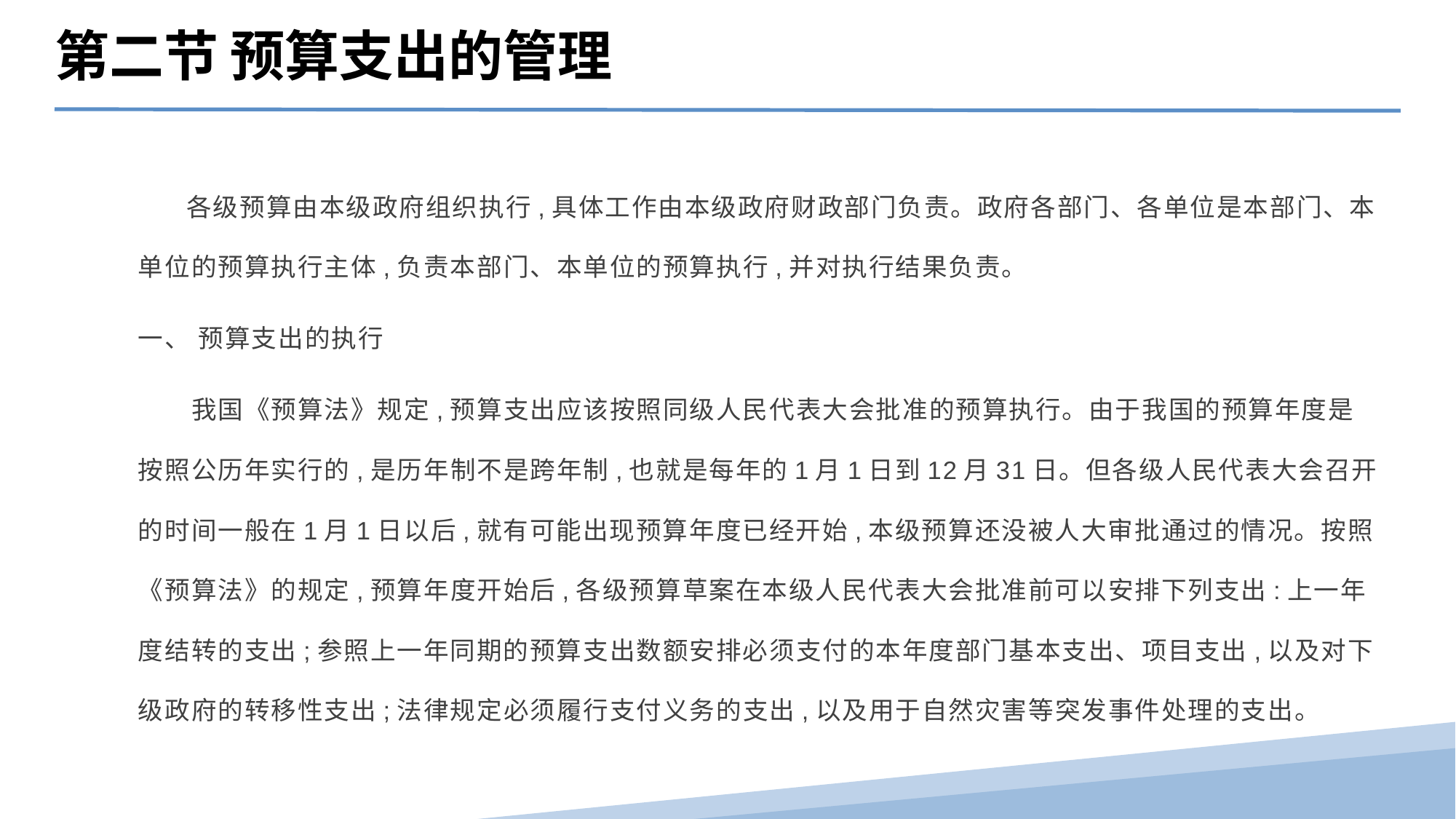

第二节 预算支出的管理
      各级预算由本级政府组织执行,具体工作由本级政府财政部门负责。政府各部门、各单位是本部门、本单位的预算执行主体,负责本部门、本单位的预算执行,并对执行结果负责。
一、 预算支出的执行
　　我国《预算法》规定,预算支出应该按照同级人民代表大会批准的预算执行。由于我国的预算年度是按照公历年实行的,是历年制不是跨年制,也就是每年的1月1日到12月31日。但各级人民代表大会召开的时间一般在1月1日以后,就有可能出现预算年度已经开始,本级预算还没被人大审批通过的情况。按照《预算法》的规定,预算年度开始后,各级预算草案在本级人民代表大会批准前可以安排下列支出:上一年度结转的支出;参照上一年同期的预算支出数额安排必须支付的本年度部门基本支出、项目支出,以及对下级政府的转移性支出;法律规定必须履行支付义务的支出,以及用于自然灾害等突发事件处理的支出。